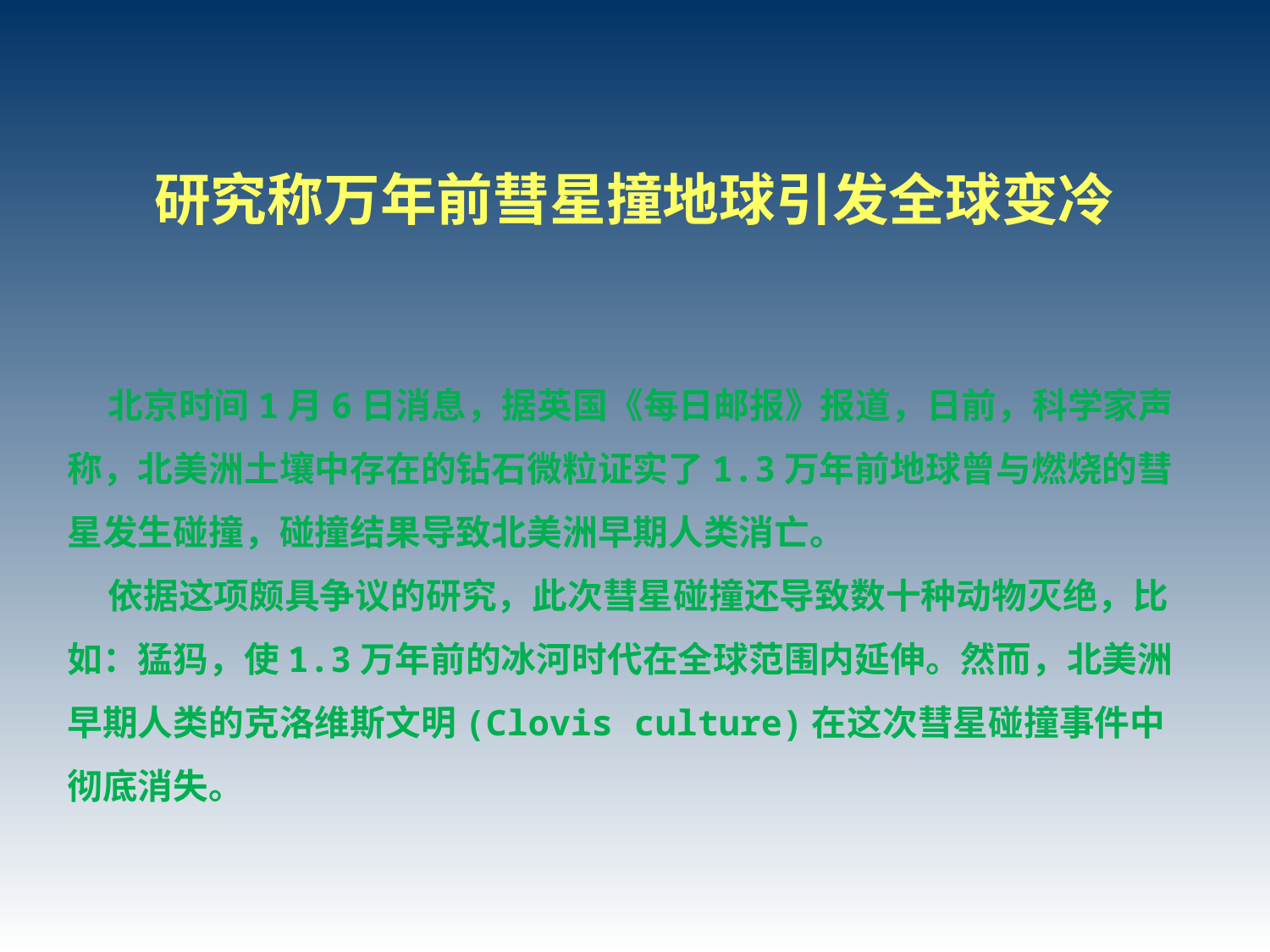

# 研究称万年前彗星撞地球引发全球变冷
    北京时间1月6日消息，据英国《每日邮报》报道，日前，科学家声称，北美洲土壤中存在的钻石微粒证实了1.3万年前地球曾与燃烧的彗星发生碰撞，碰撞结果导致北美洲早期人类消亡。
    依据这项颇具争议的研究，此次彗星碰撞还导致数十种动物灭绝，比如：猛犸，使1.3万年前的冰河时代在全球范围内延伸。然而，北美洲早期人类的克洛维斯文明(Clovis culture)在这次彗星碰撞事件中彻底消失。